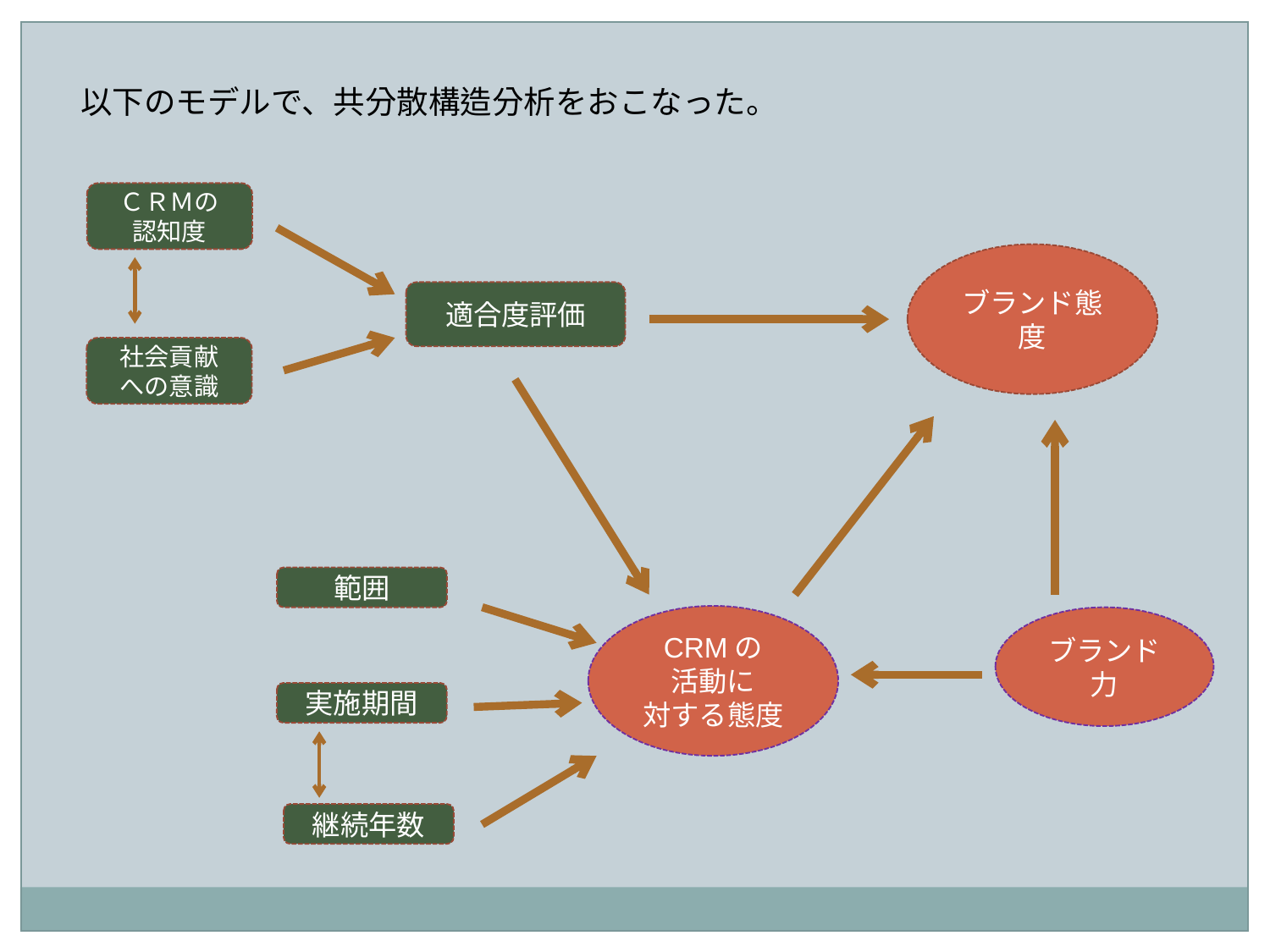

以下のモデルで、共分散構造分析をおこなった。
ＣＲＭの
認知度
ブランド態度
適合度評価
社会貢献
への意識
範囲
CRMの
活動に
対する態度
ブランド力
実施期間
継続年数